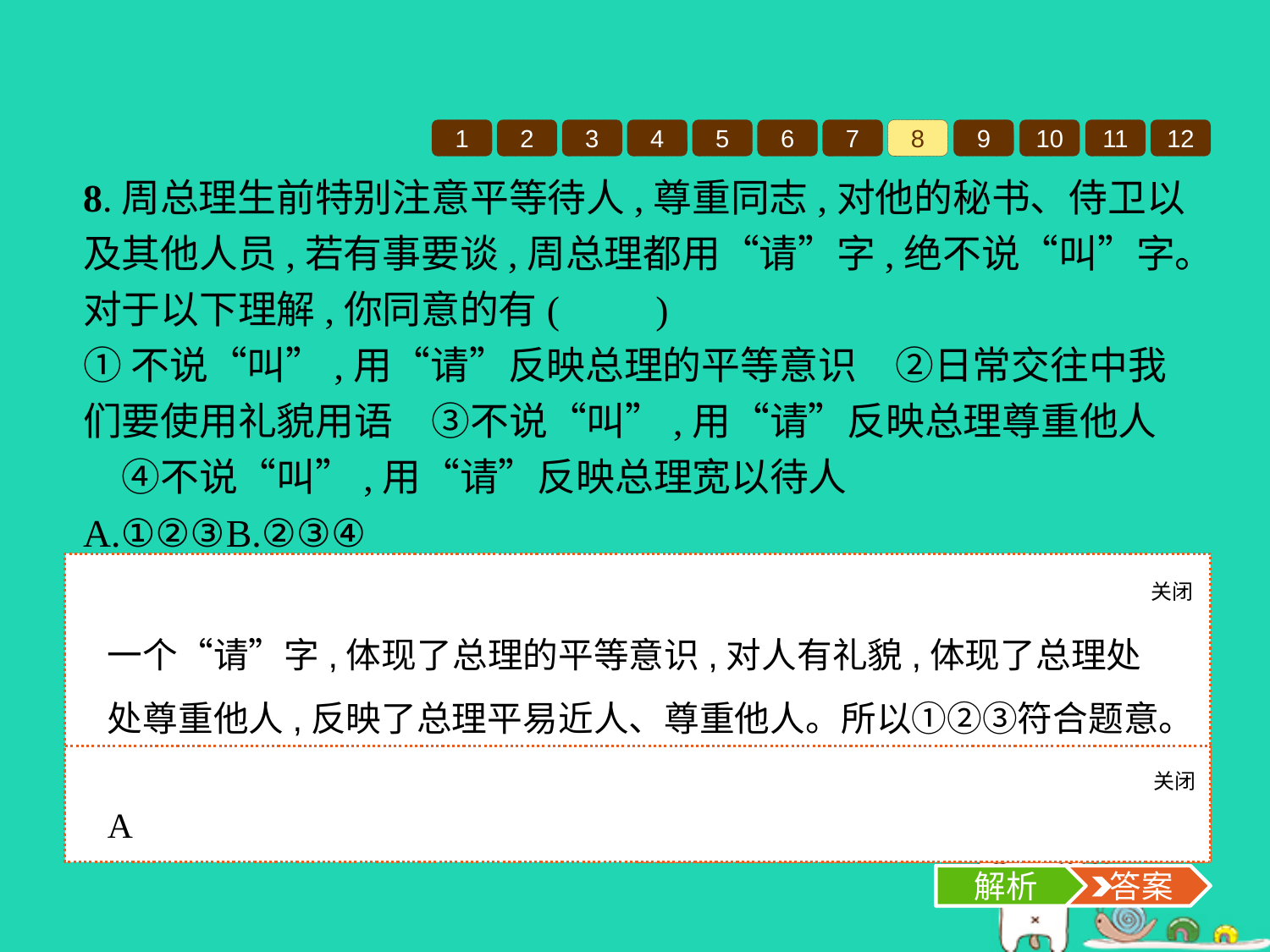

1
2
3
4
5
6
7
8
9
10
11
12
8.周总理生前特别注意平等待人,尊重同志,对他的秘书、侍卫以及其他人员,若有事要谈,周总理都用“请”字,绝不说“叫”字。对于以下理解,你同意的有(　　)
①不说“叫”,用“请”反映总理的平等意识　②日常交往中我们要使用礼貌用语　③不说“叫”,用“请”反映总理尊重他人　④不说“叫”,用“请”反映总理宽以待人
A.①②③	B.②③④
C.①③④	D.①②④

关闭
解析

一个“请”字,体现了总理的平等意识,对人有礼貌,体现了总理处处尊重他人,反映了总理平易近人、尊重他人。所以①②③符合题意。④不符合题意,排除。故选A项。

关闭
解析
  答案

A
解析
  答案